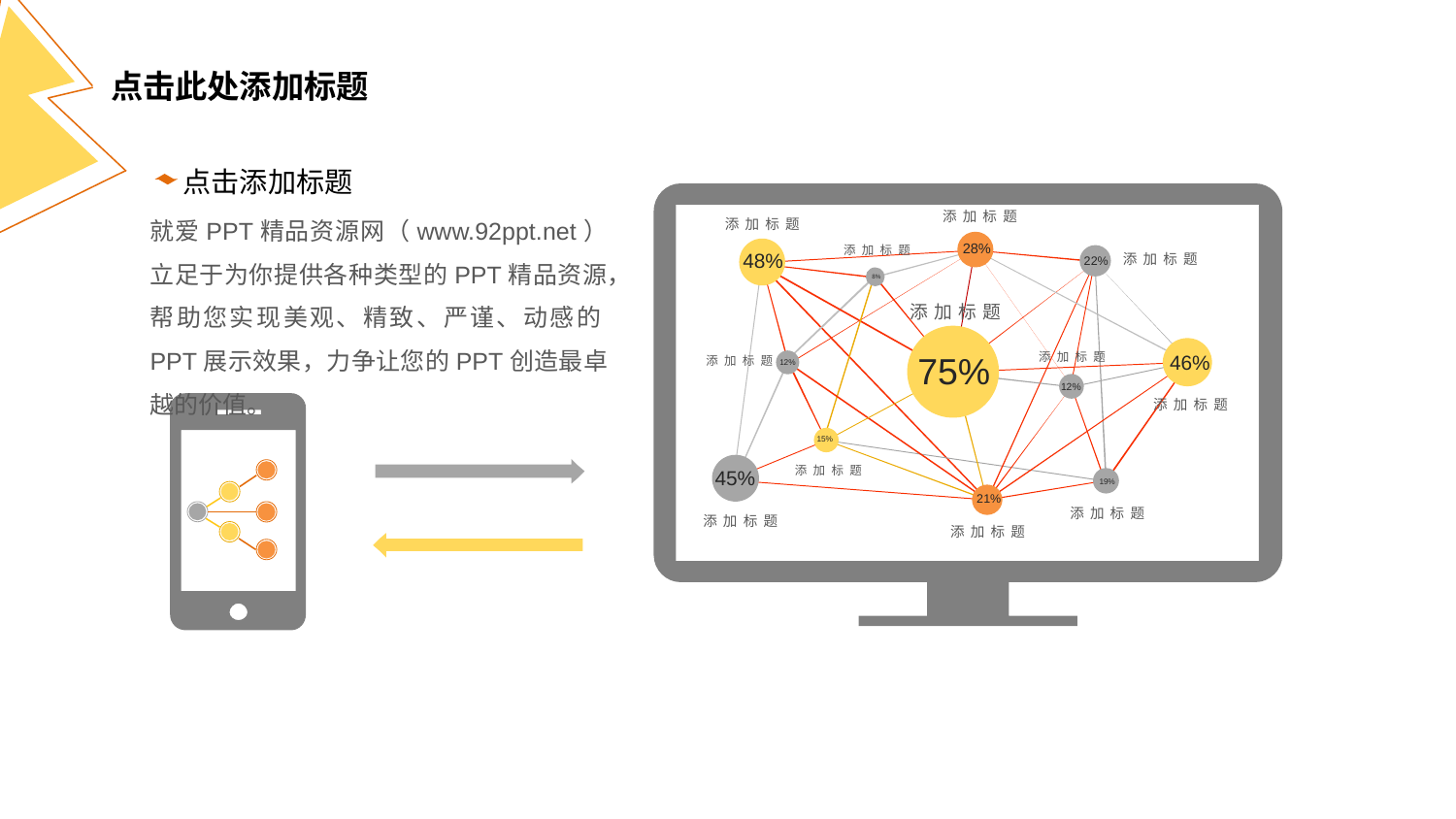

点击此处添加标题
点击添加标题

就爱PPT精品资源网（www.92ppt.net）立足于为你提供各种类型的PPT精品资源，帮助您实现美观、精致、严谨、动感的PPT展示效果，力争让您的PPT创造最卓越的价值。

添加标题
添加标题

28%
添加标题

48%
添加标题

22%

8%

添加标题

75%

46%
添加标题
添加标题
12%

12%

添加标题
15%

45%
添加标题

19%

21%

添加标题
添加标题
添加标题